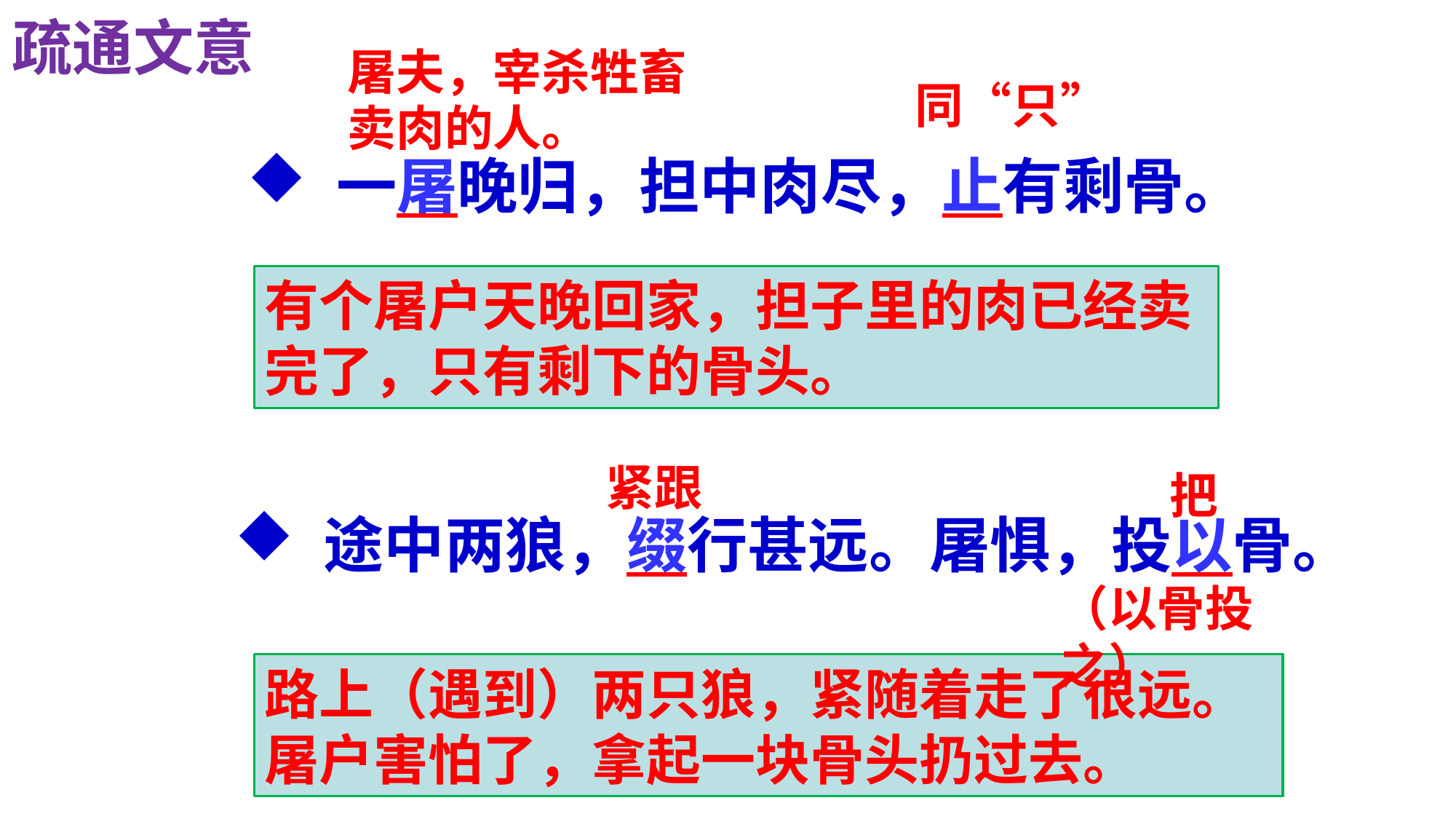

疏通文意
屠夫，宰杀牲畜卖肉的人。
同“只”
 一屠晚归，担中肉尽，止有剩骨。
有个屠户天晚回家，担子里的肉已经卖完了，只有剩下的骨头。
紧跟
把
 途中两狼，缀行甚远。屠惧，投以骨。
（以骨投之）
路上（遇到）两只狼，紧随着走了很远。屠户害怕了，拿起一块骨头扔过去。